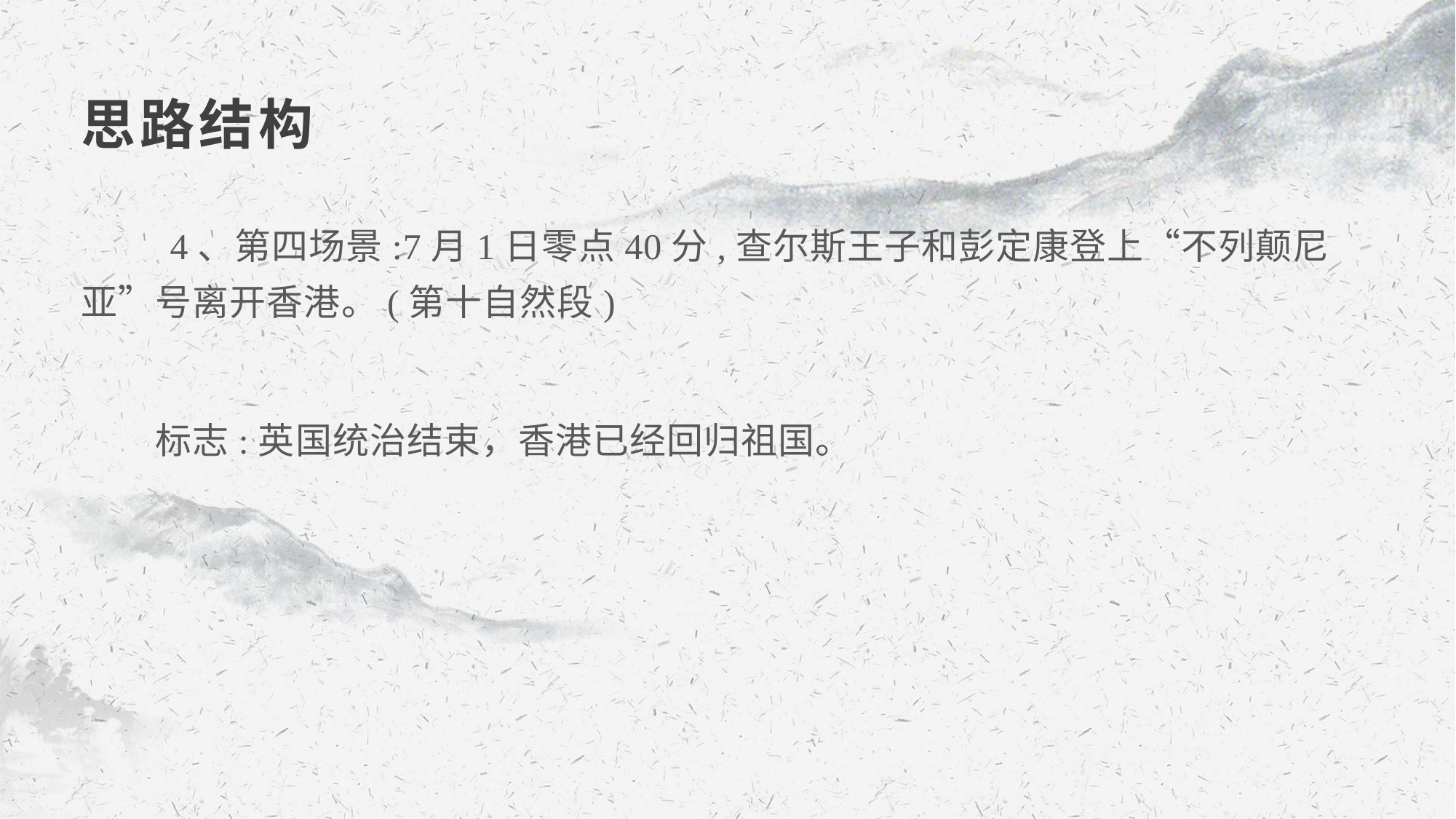

思路结构
         4、第四场景:7月1日零点40分,查尔斯王子和彭定康登上“不列颠尼亚”号离开香港。(第十自然段)

　　标志:英国统治结束，香港已经回归祖国。